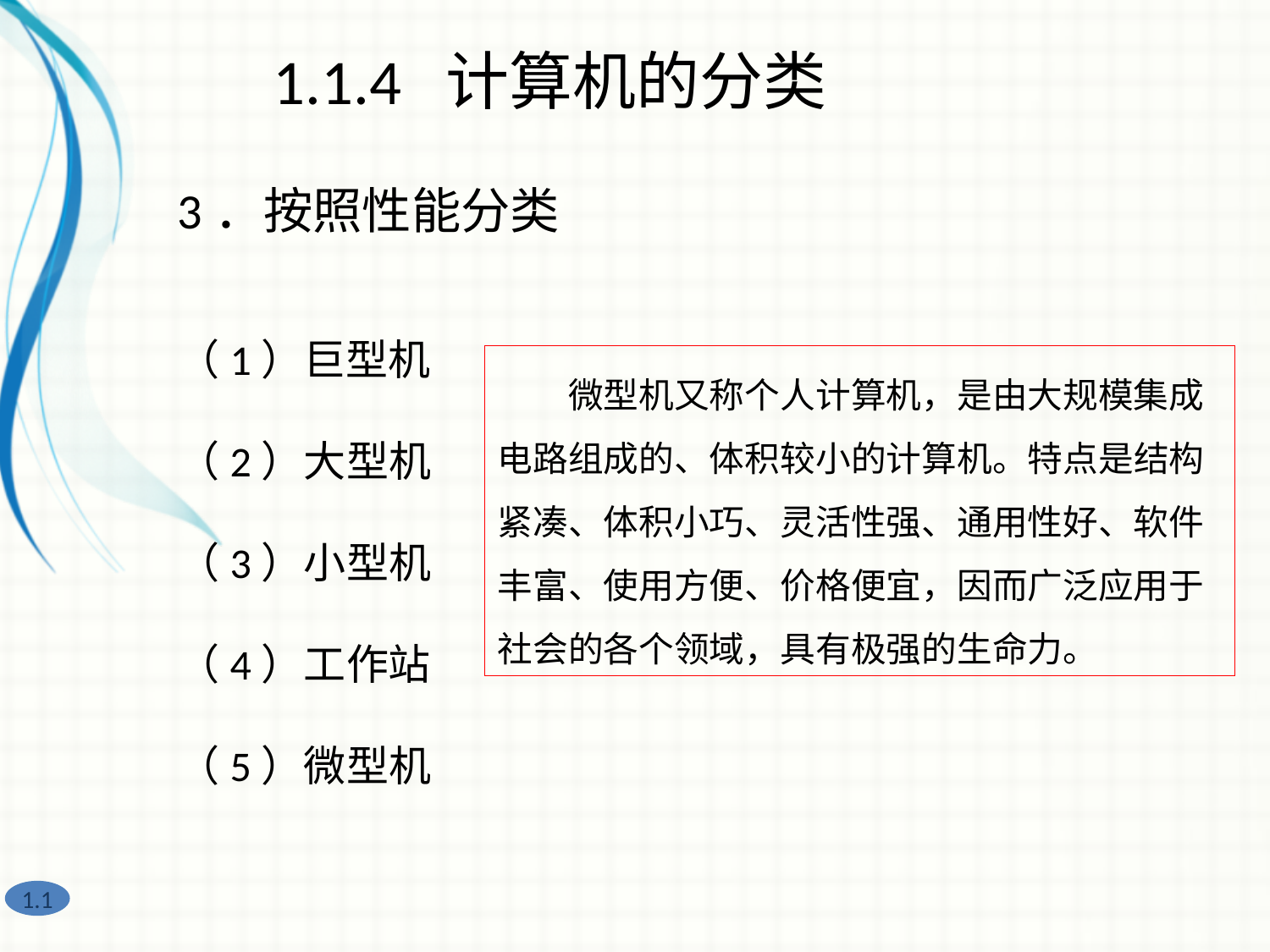

1.1.4  计算机的分类
3．按照性能分类
（1）巨型机
（2）大型机
（3）小型机
（4）工作站
（5）微型机
　　微型机又称个人计算机，是由大规模集成电路组成的、体积较小的计算机。特点是结构紧凑、体积小巧、灵活性强、通用性好、软件丰富、使用方便、价格便宜，因而广泛应用于社会的各个领域，具有极强的生命力。